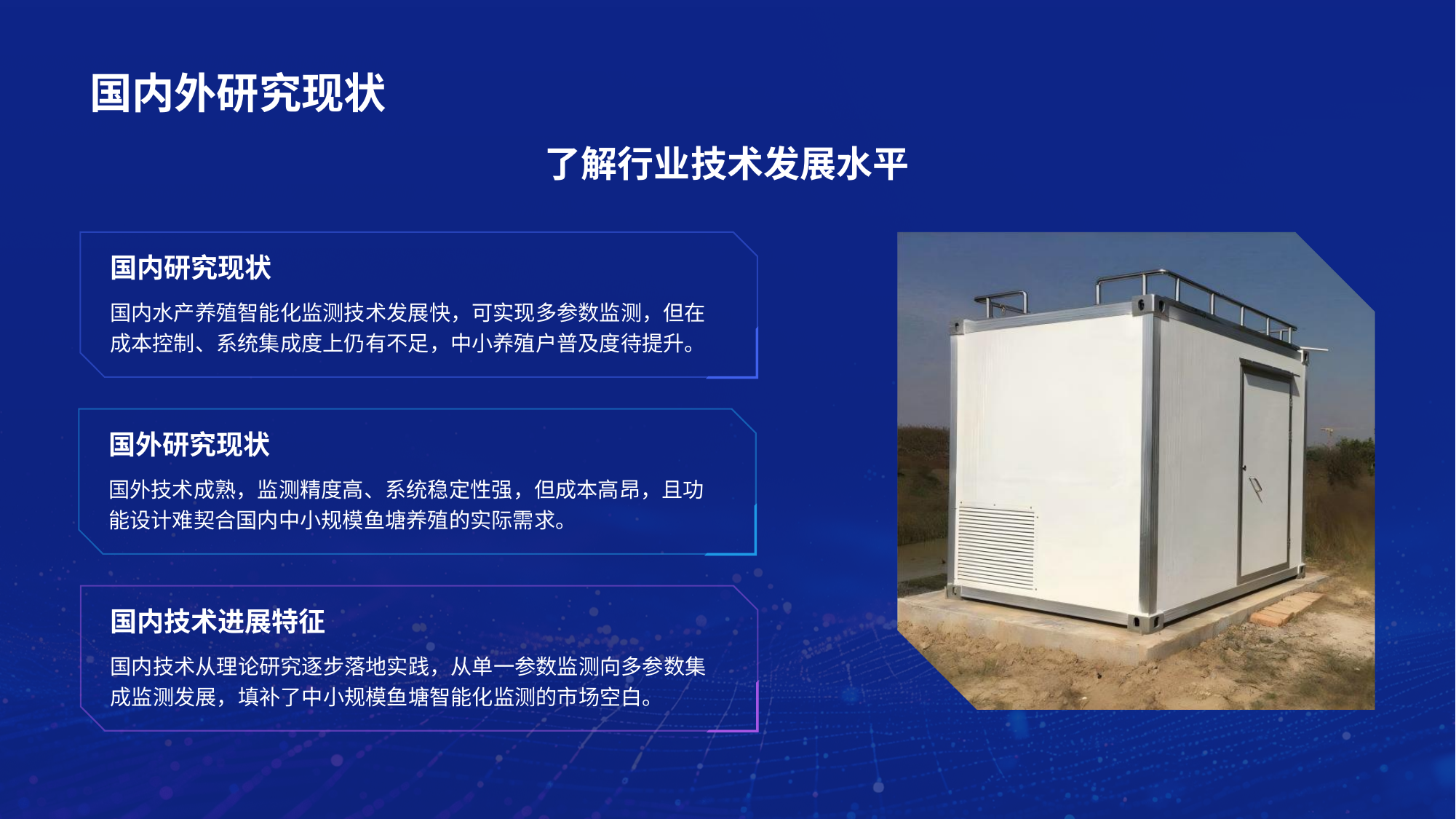

# 国内外研究现状
了解行业技术发展水平

国内研究现状
国内水产养殖智能化监测技术发展快，可实现多参数监测，但在成本控制、系统集成度上仍有不足，中小养殖户普及度待提升。

国外研究现状
国外技术成熟，监测精度高、系统稳定性强，但成本高昂，且功能设计难契合国内中小规模鱼塘养殖的实际需求。

国内技术进展特征
国内技术从理论研究逐步落地实践，从单一参数监测向多参数集成监测发展，填补了中小规模鱼塘智能化监测的市场空白。